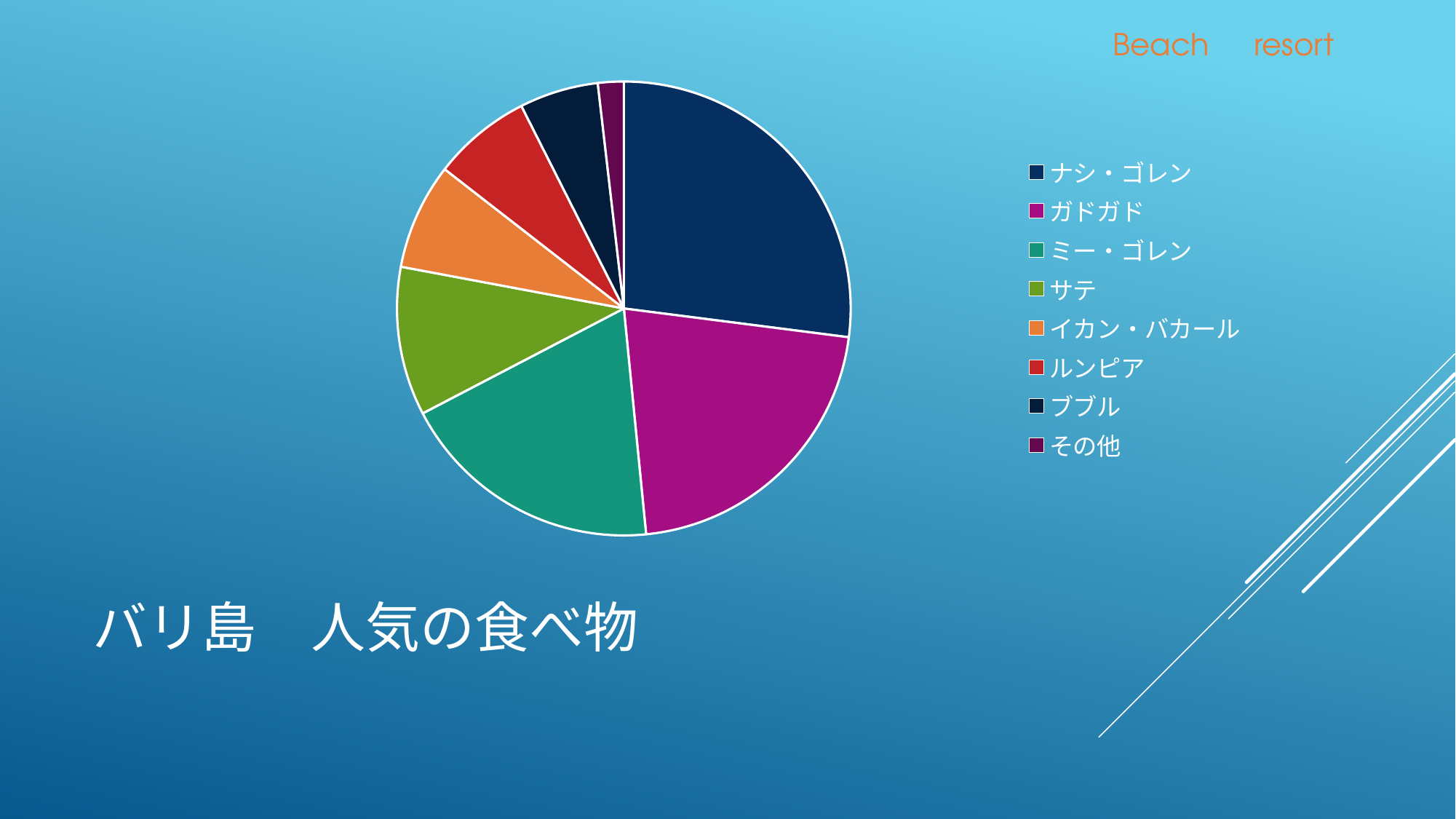

### Chart

| Category |  |
|---|---|
| ナシ・ゴレン | 250.0 |
| ガドガド | 198.0 |
| ミー・ゴレン | 175.0 |
| サテ | 98.0 |
| イカン・バカール | 70.0 |
| ルンピア | 65.0 |
| ブブル | 52.0 |
| その他 | 17.0 |

### Chart

| Category |
|---|
# バリ島　人気の食べ物